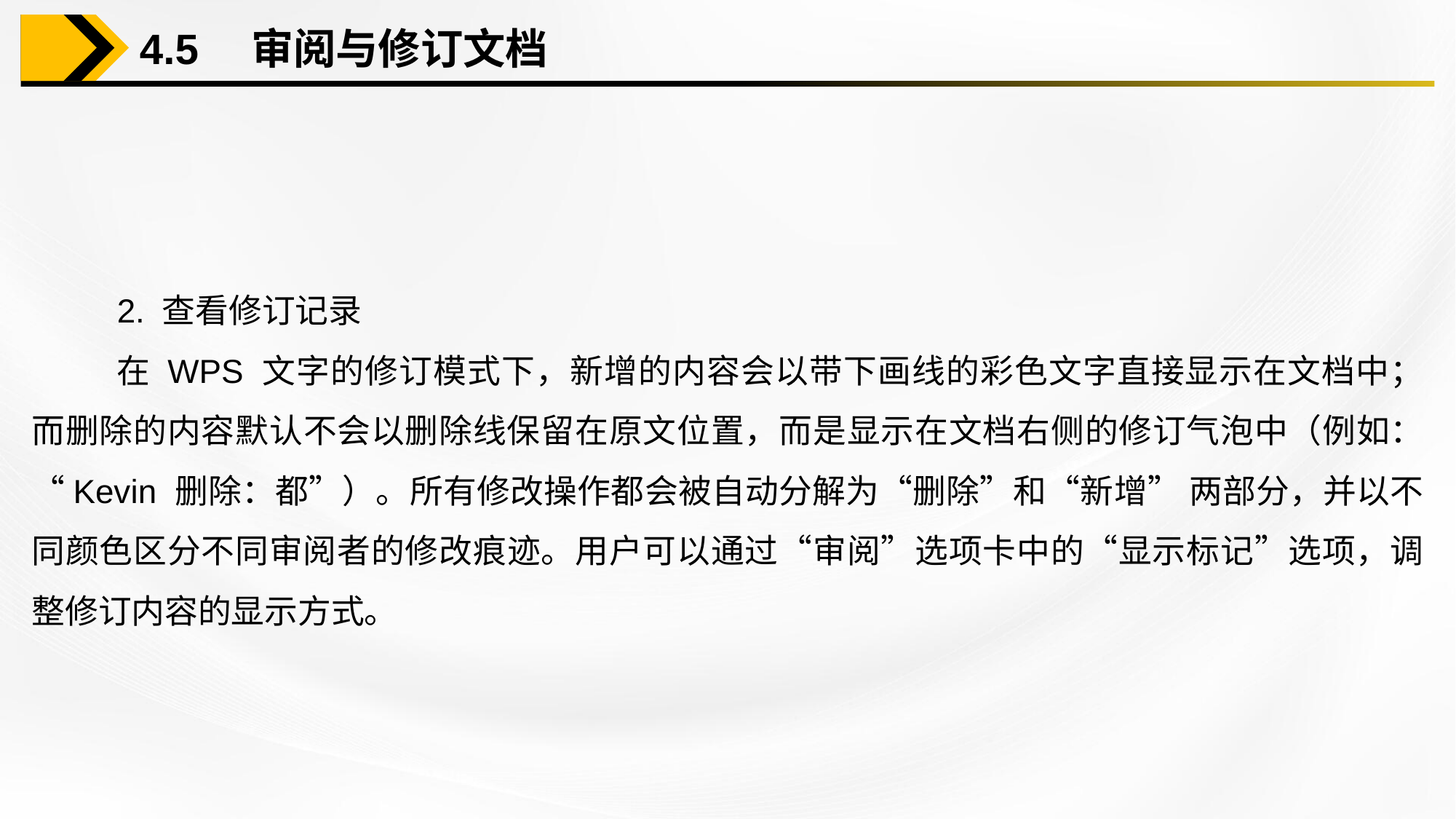

4.5　审阅与修订文档
2. 查看修订记录
在 WPS 文字的修订模式下，新增的内容会以带下画线的彩色文字直接显示在文档中；而删除的内容默认不会以删除线保留在原文位置，而是显示在文档右侧的修订气泡中（例如：“Kevin 删除：都”）。所有修改操作都会被自动分解为“删除”和“新增” 两部分，并以不同颜色区分不同审阅者的修改痕迹。用户可以通过“审阅”选项卡中的“显示标记”选项，调整修订内容的显示方式。